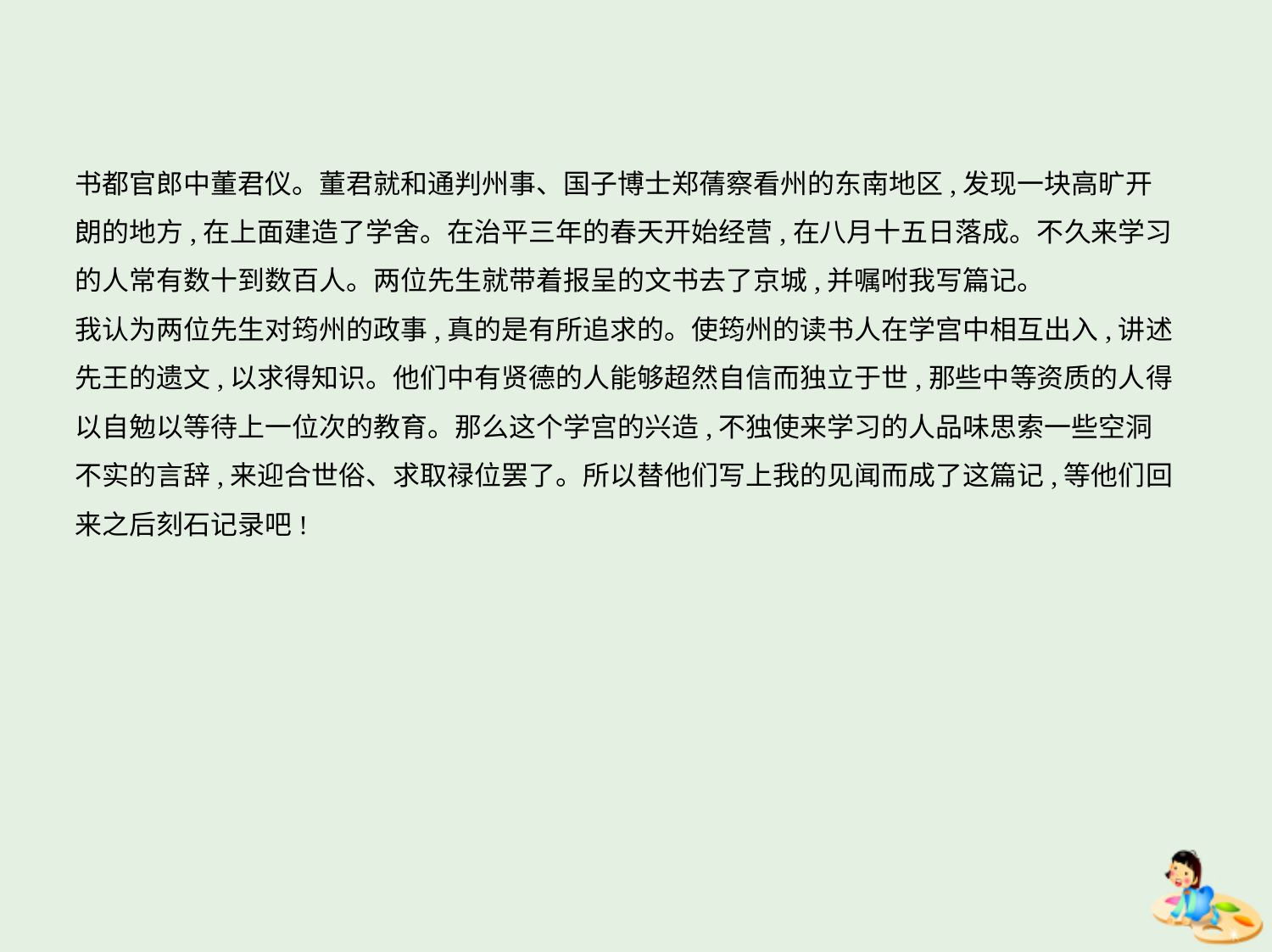

书都官郎中董君仪。董君就和通判州事、国子博士郑蒨察看州的东南地区,发现一块高旷开
朗的地方,在上面建造了学舍。在治平三年的春天开始经营,在八月十五日落成。不久来学习
的人常有数十到数百人。两位先生就带着报呈的文书去了京城,并嘱咐我写篇记。
我认为两位先生对筠州的政事,真的是有所追求的。使筠州的读书人在学宫中相互出入,讲述
先王的遗文,以求得知识。他们中有贤德的人能够超然自信而独立于世,那些中等资质的人得
以自勉以等待上一位次的教育。那么这个学宫的兴造,不独使来学习的人品味思索一些空洞
不实的言辞,来迎合世俗、求取禄位罢了。所以替他们写上我的见闻而成了这篇记,等他们回
来之后刻石记录吧!